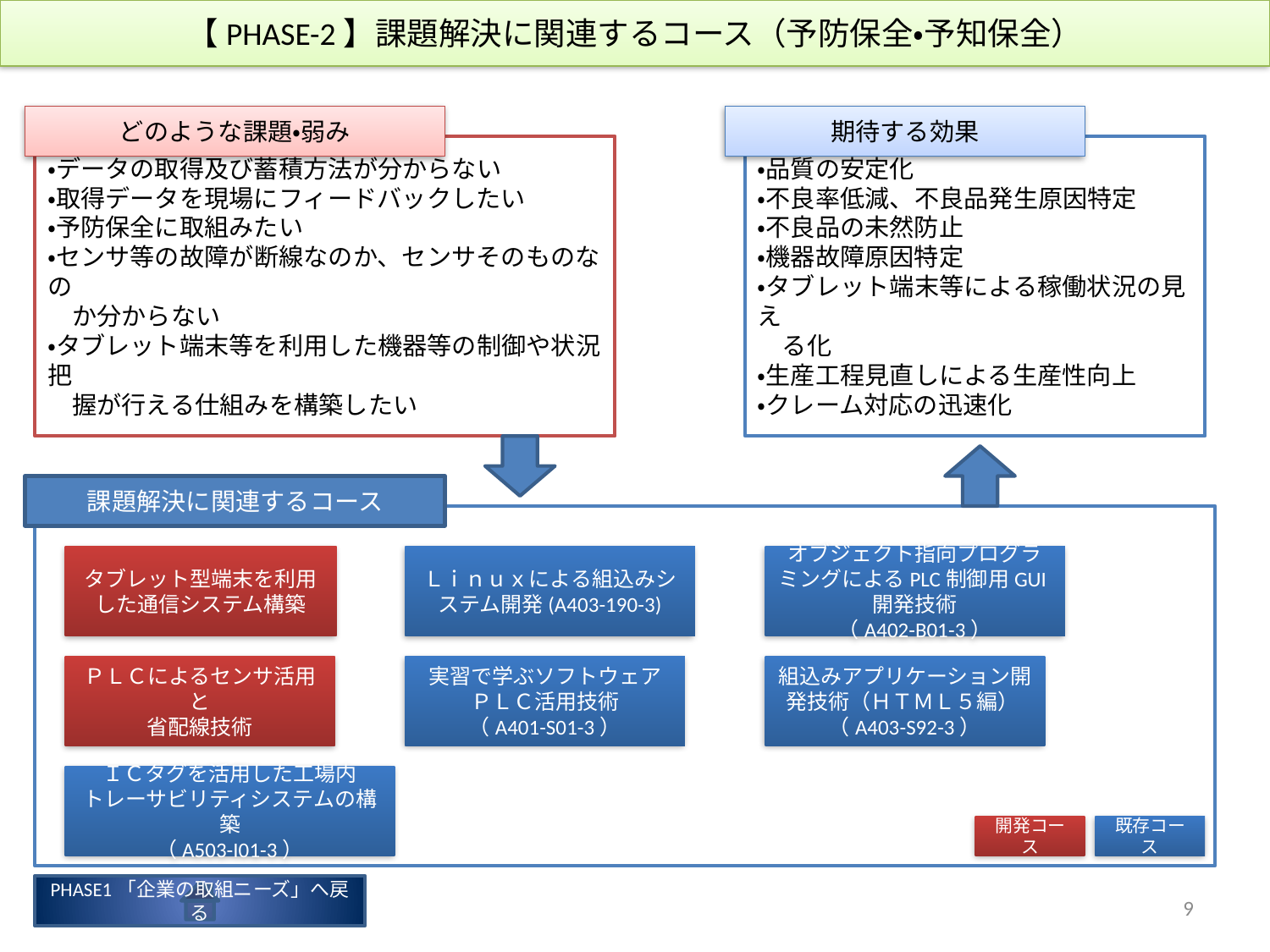

【PHASE-2】課題解決に関連するコース（予防保全・予知保全）
どのような課題・弱み
期待する効果
・データの取得及び蓄積方法が分からない
・取得データを現場にフィードバックしたい
・予防保全に取組みたい
・センサ等の故障が断線なのか、センサそのものなの
　か分からない
・タブレット端末等を利用した機器等の制御や状況把
　握が行える仕組みを構築したい
・品質の安定化
・不良率低減、不良品発生原因特定
・不良品の未然防止
・機器故障原因特定
・タブレット端末等による稼働状況の見え
　る化
・生産工程見直しによる生産性向上
・クレーム対応の迅速化

課題解決に関連するコース

タブレット型端末を利用した通信システム構築
Ｌｉｎｕｘによる組込みシステム開発(A403-190-3)
オブジェクト指向プログラミングによるPLC制御用GUI開発技術
（A402-B01-3）
ＰＬＣによるセンサ活用と
省配線技術
実習で学ぶソフトウェア
ＰＬＣ活用技術
（A401-S01-3）
組込みアプリケーション開発技術（ＨＴＭＬ５編）
（A403-S92-3）
ＩＣタグを活用した工場内
トレーサビリティシステムの構築
（A503-I01-3）
開発コース
既存コース
PHASE1「企業の取組ニーズ」へ戻る
9